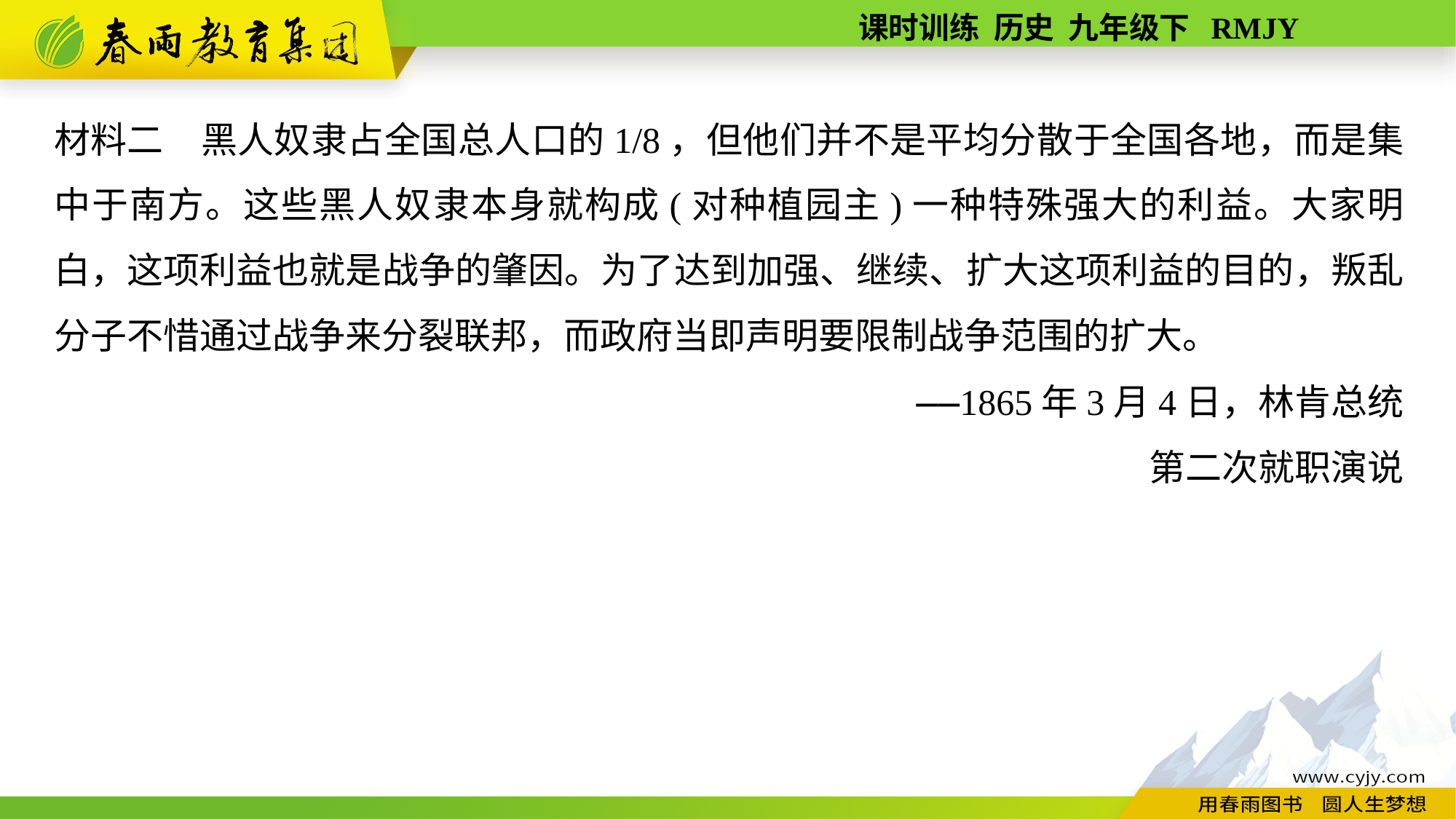

材料二　黑人奴隶占全国总人口的1/8，但他们并不是平均分散于全国各地，而是集中于南方。这些黑人奴隶本身就构成(对种植园主)一种特殊强大的利益。大家明白，这项利益也就是战争的肇因。为了达到加强、继续、扩大这项利益的目的，叛乱分子不惜通过战争来分裂联邦，而政府当即声明要限制战争范围的扩大。
——1865年3月4日，林肯总统
第二次就职演说